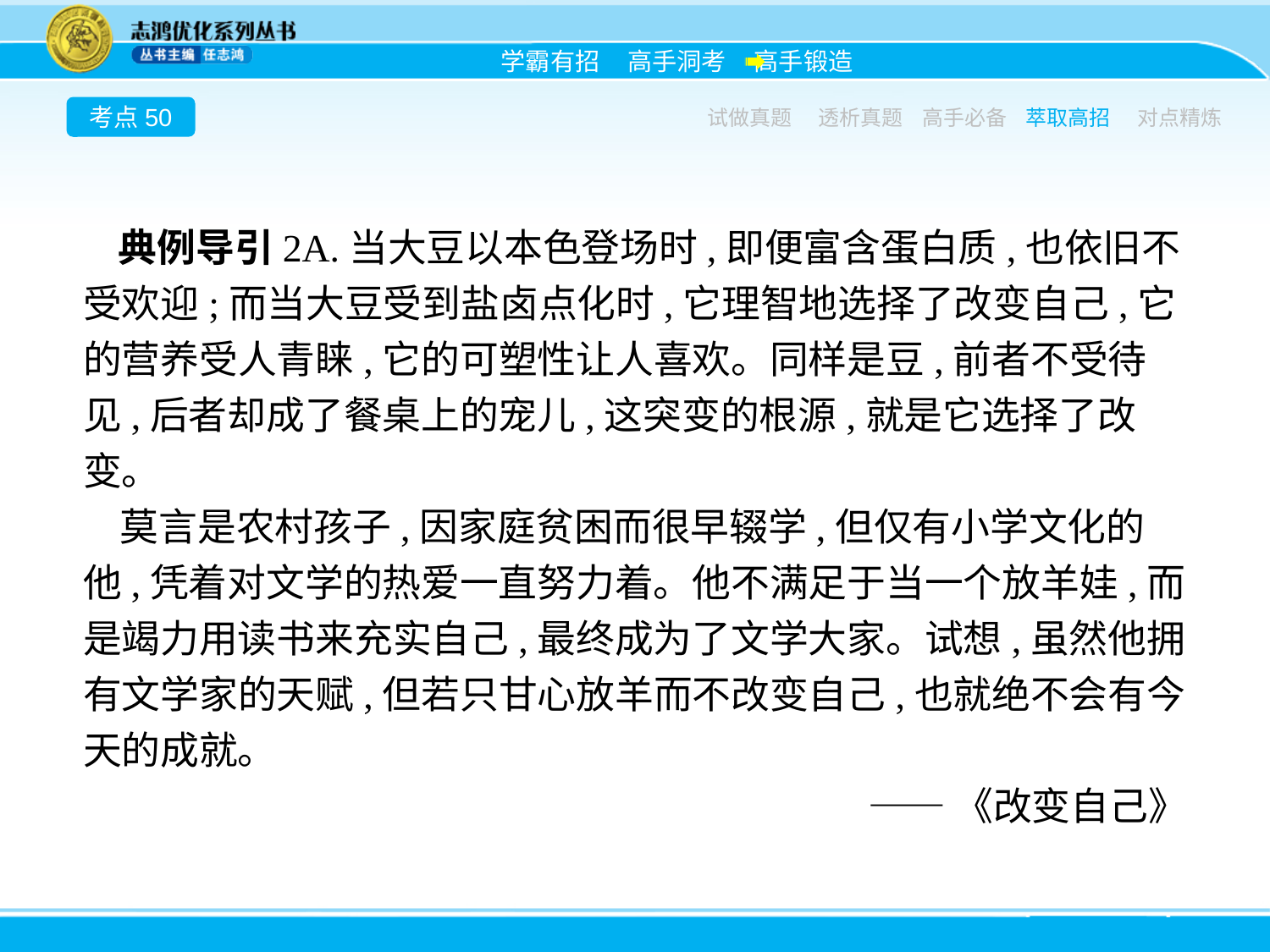

考点50
试做真题
透析真题
高手必备
萃取高招
对点精炼
典例导引2A.当大豆以本色登场时,即便富含蛋白质,也依旧不受欢迎;而当大豆受到盐卤点化时,它理智地选择了改变自己,它的营养受人青睐,它的可塑性让人喜欢。同样是豆,前者不受待见,后者却成了餐桌上的宠儿,这突变的根源,就是它选择了改变。
莫言是农村孩子,因家庭贫困而很早辍学,但仅有小学文化的他,凭着对文学的热爱一直努力着。他不满足于当一个放羊娃,而是竭力用读书来充实自己,最终成为了文学大家。试想,虽然他拥有文学家的天赋,但若只甘心放羊而不改变自己,也就绝不会有今天的成就。
——《改变自己》